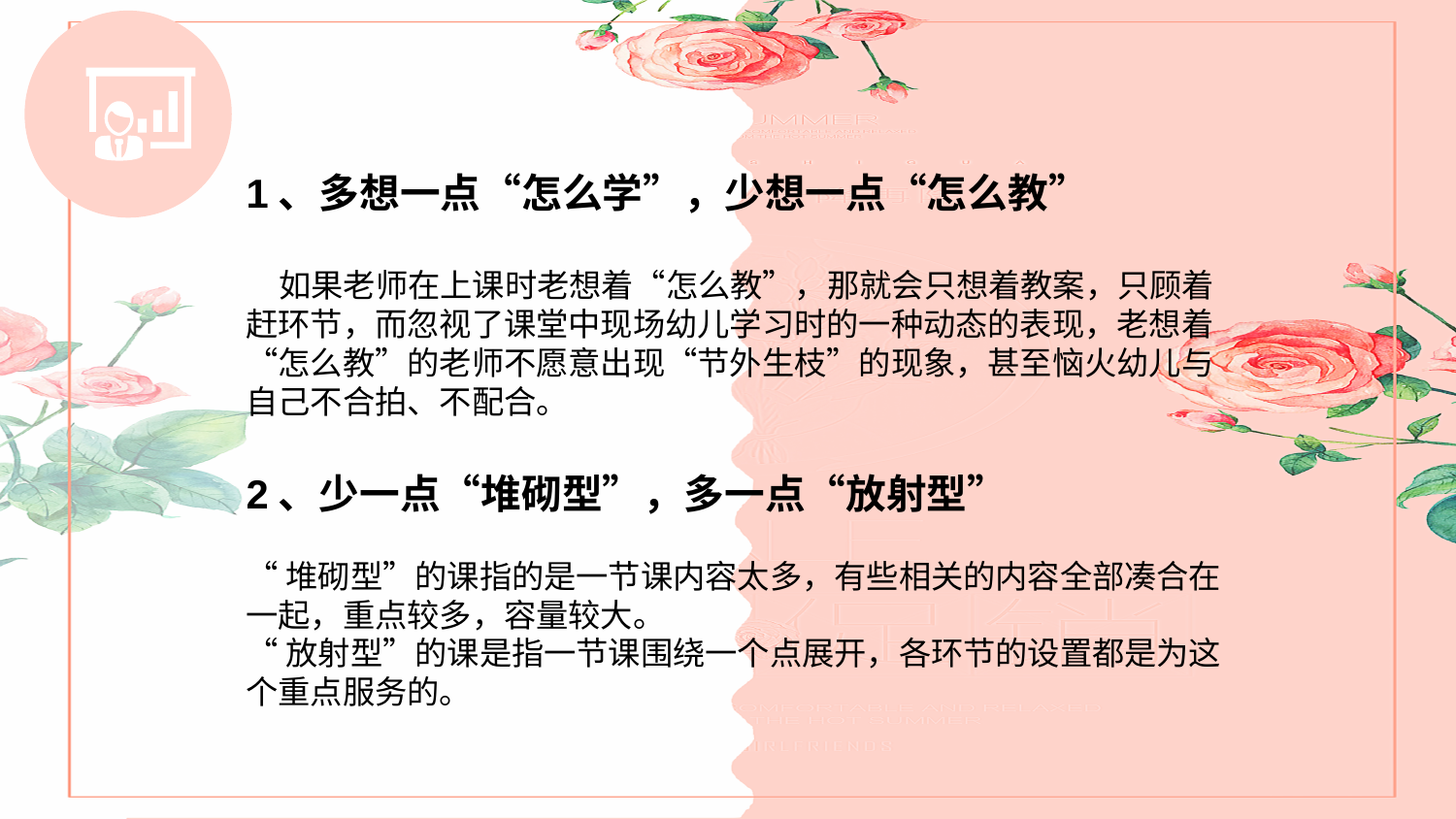

1、多想一点“怎么学”，少想一点“怎么教”

    如果老师在上课时老想着“怎么教”，那就会只想着教案，只顾着赶环节，而忽视了课堂中现场幼儿学习时的一种动态的表现，老想着“怎么教”的老师不愿意出现“节外生枝”的现象，甚至恼火幼儿与自己不合拍、不配合。

2、少一点“堆砌型”，多一点“放射型”

“堆砌型”的课指的是一节课内容太多，有些相关的内容全部凑合在一起，重点较多，容量较大。
“放射型”的课是指一节课围绕一个点展开，各环节的设置都是为这个重点服务的。